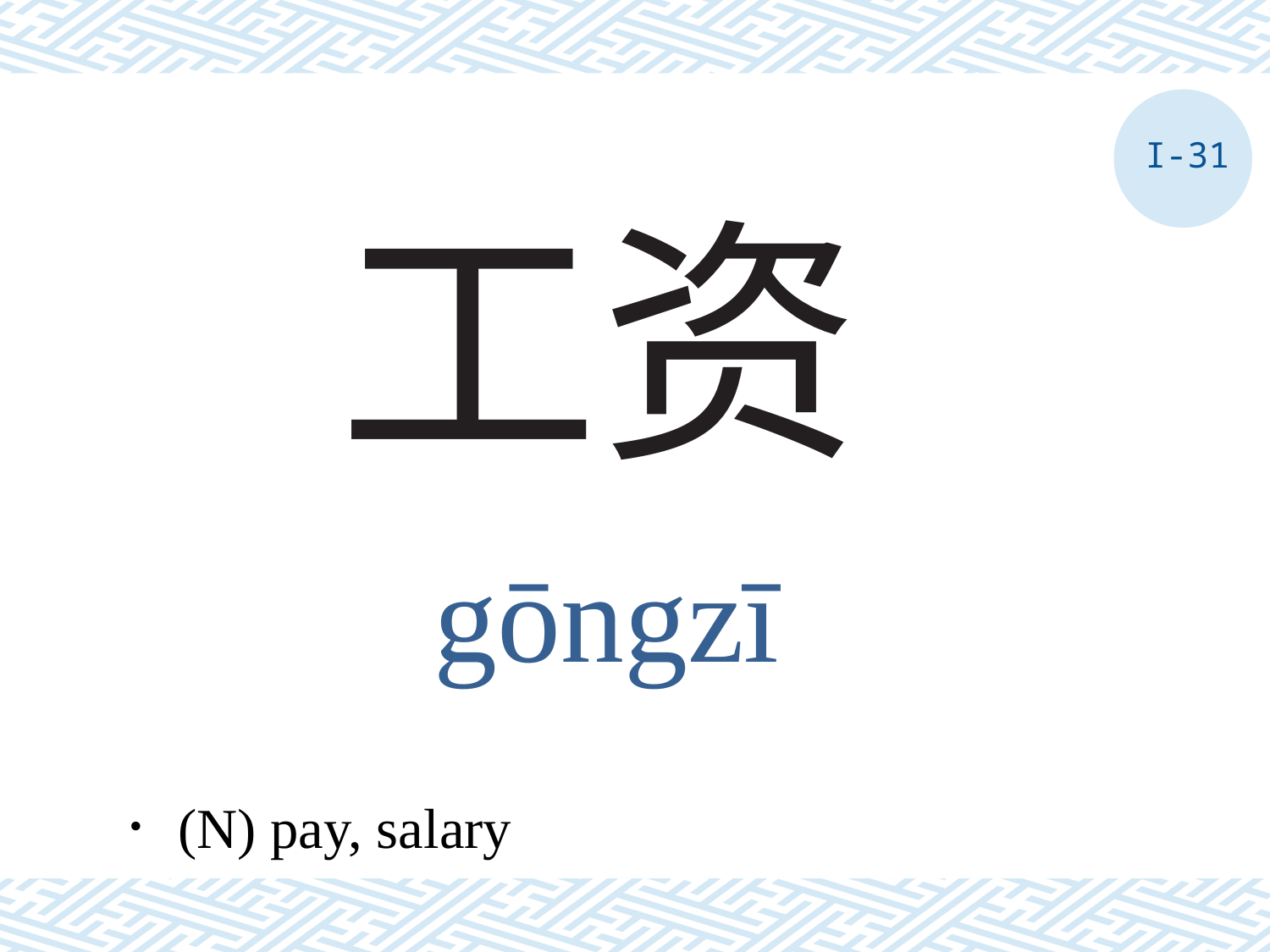

I-31

# 工资
gōngzī
．(N) pay, salary